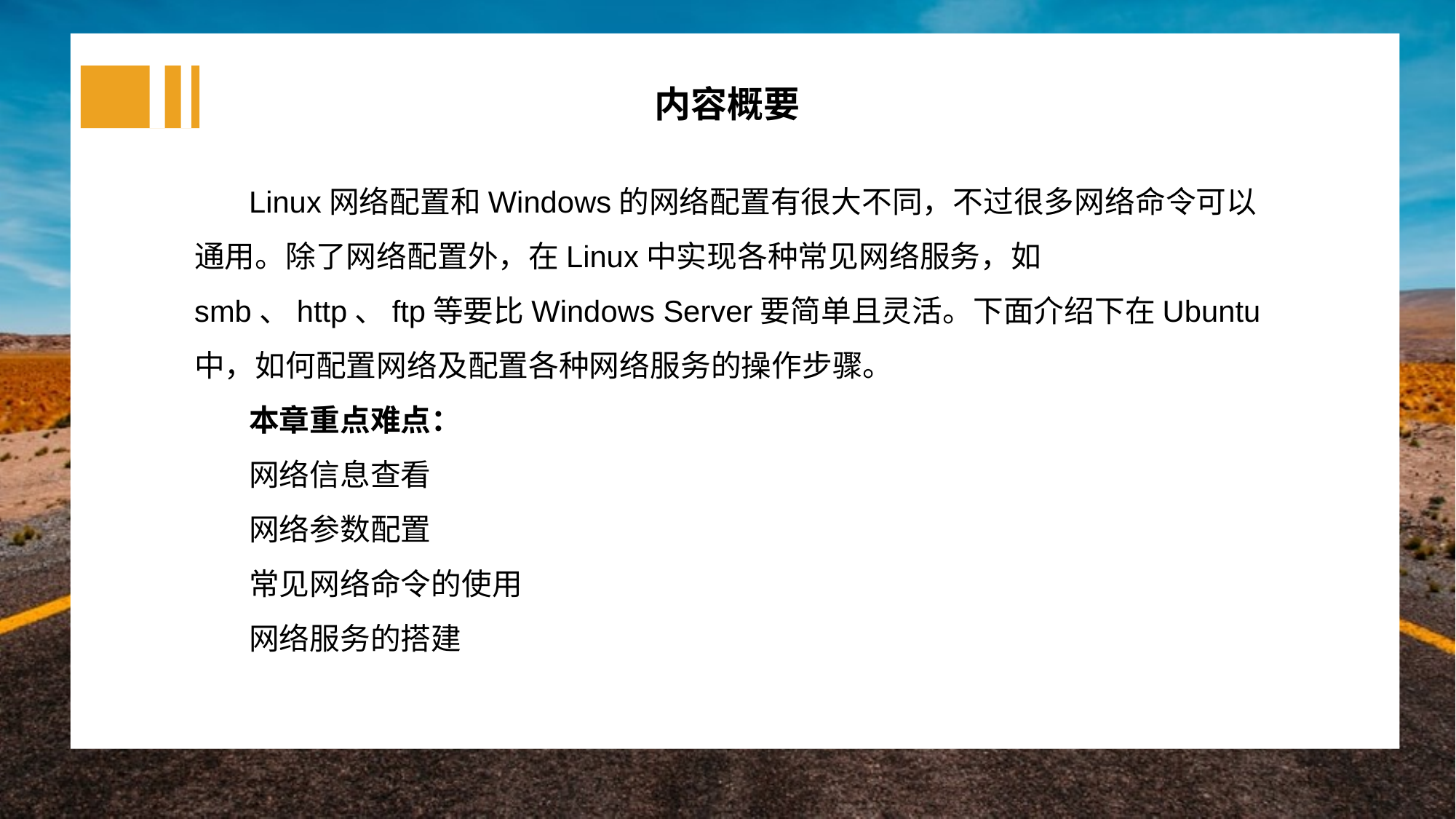

内容概要
Linux网络配置和Windows的网络配置有很大不同，不过很多网络命令可以通用。除了网络配置外，在Linux中实现各种常见网络服务，如smb、http、ftp等要比Windows Server要简单且灵活。下面介绍下在Ubuntu中，如何配置网络及配置各种网络服务的操作步骤。
本章重点难点：
网络信息查看
网络参数配置
常见网络命令的使用
网络服务的搭建